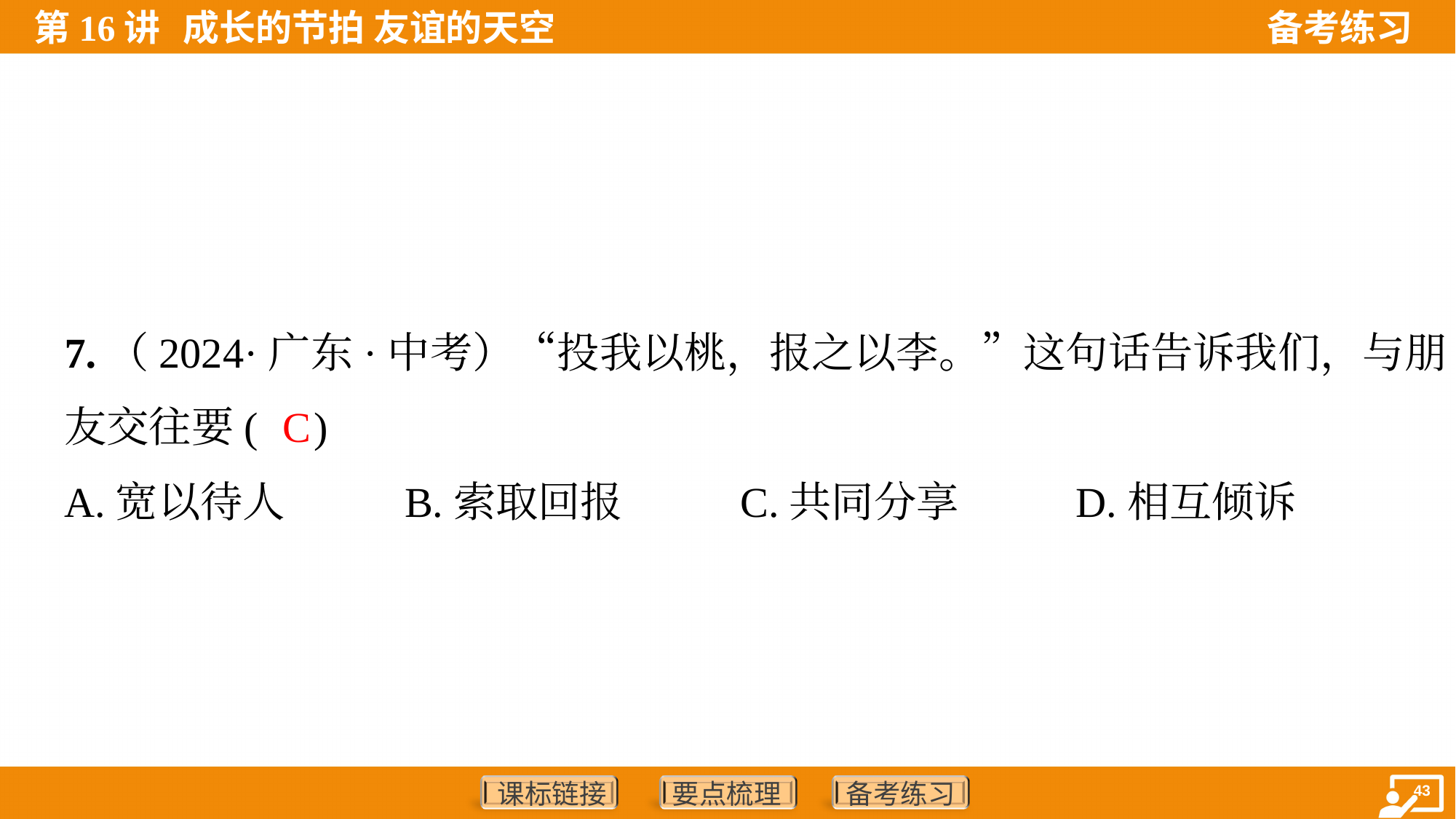

7.（2024·广东·中考）“投我以桃，报之以李。”这句话告诉我们，与朋
友交往要(     )
C
A.宽以待人	B.索取回报	C.共同分享	D.相互倾诉